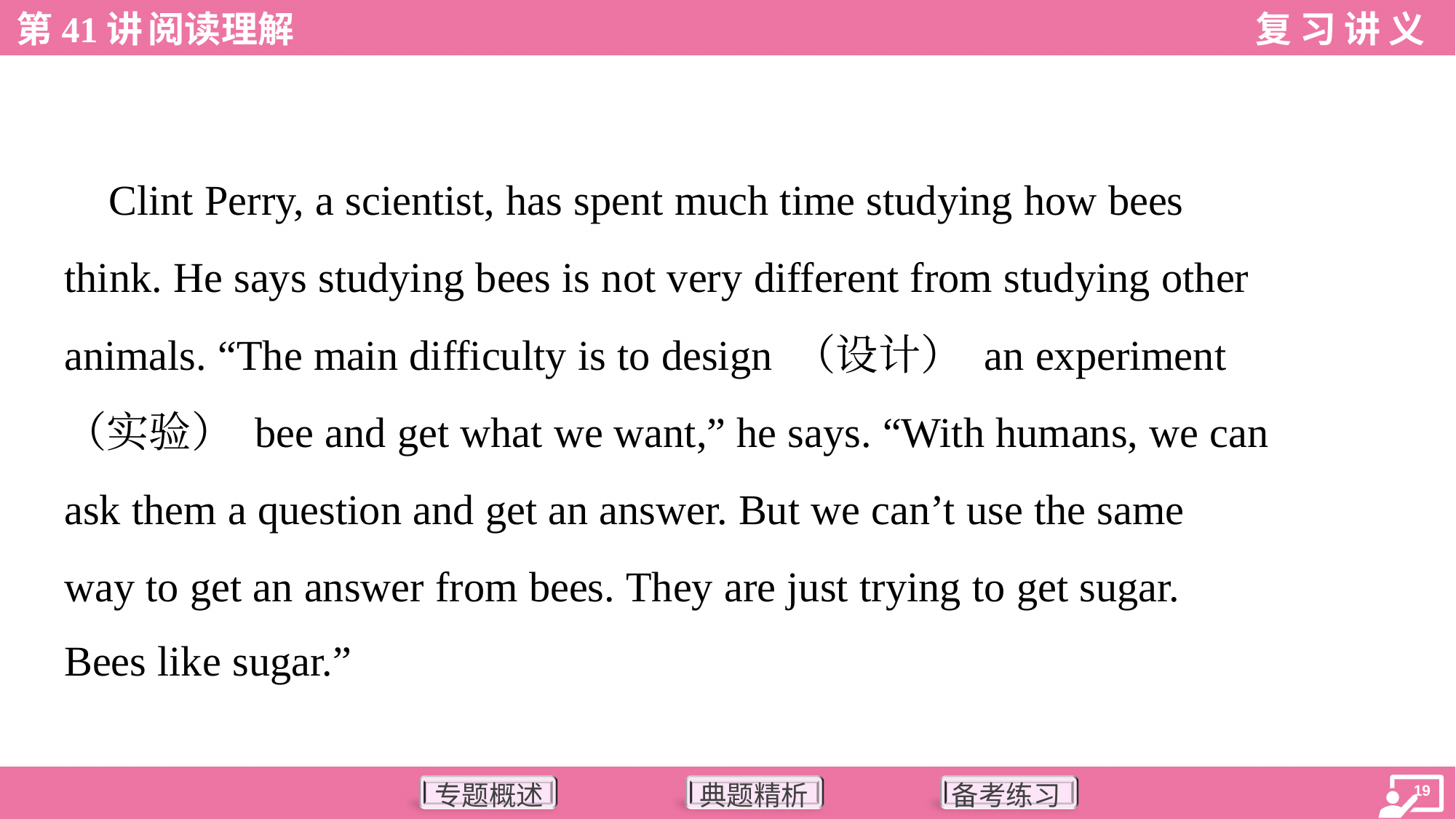

Clint Perry, a scientist, has spent much time studying how bees
think. He says studying bees is not very different from studying other
animals. “The main difficulty is to design （设计） an experiment
（实验） bee and get what we want,” he says. “With humans, we can
ask them a question and get an answer. But we can’t use the same
way to get an answer from bees. They are just trying to get sugar.
Bees like sugar.”